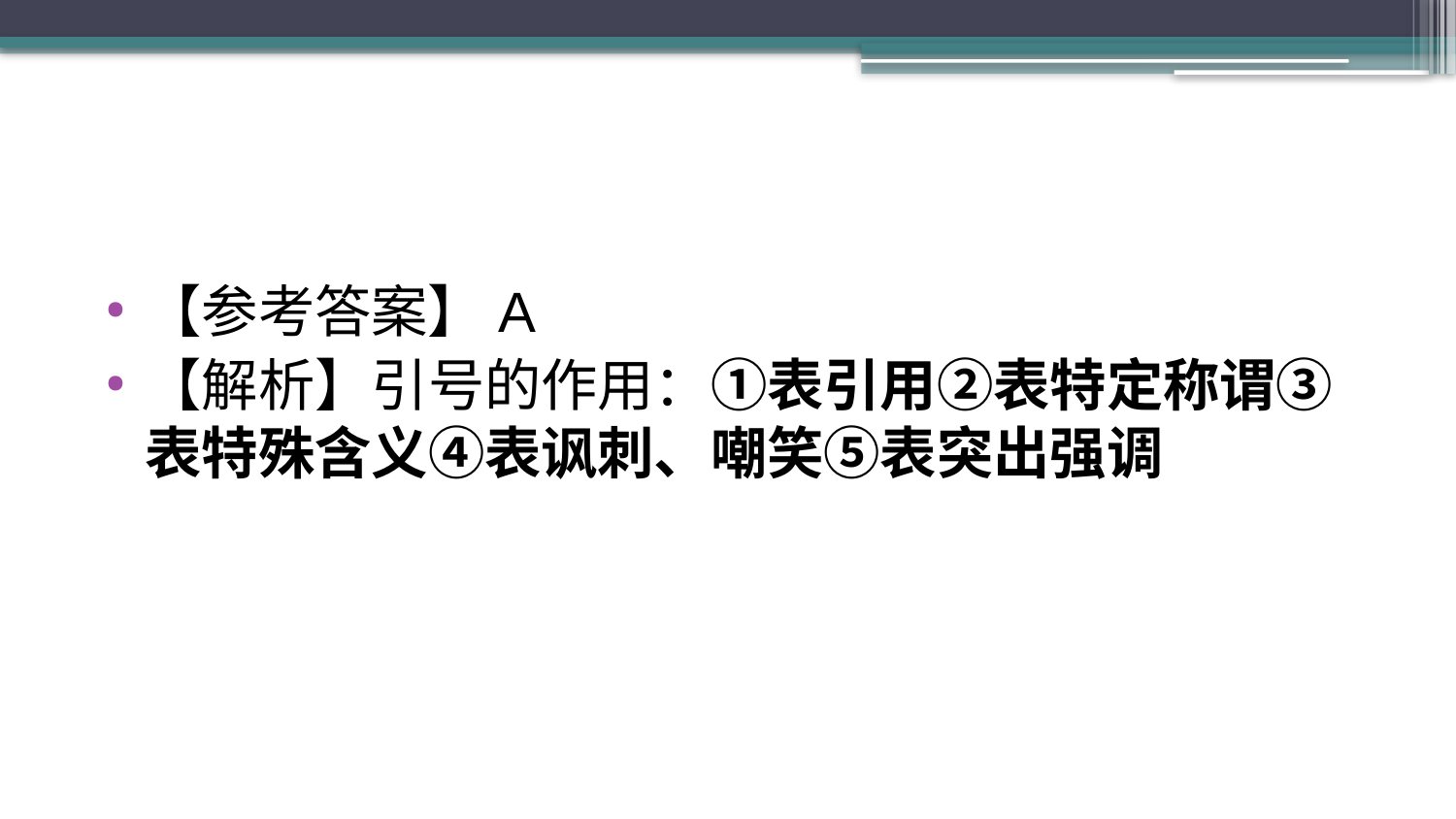

#
【参考答案】A
【解析】引号的作用：①表引用②表特定称谓③表特殊含义④表讽刺、嘲笑⑤表突出强调